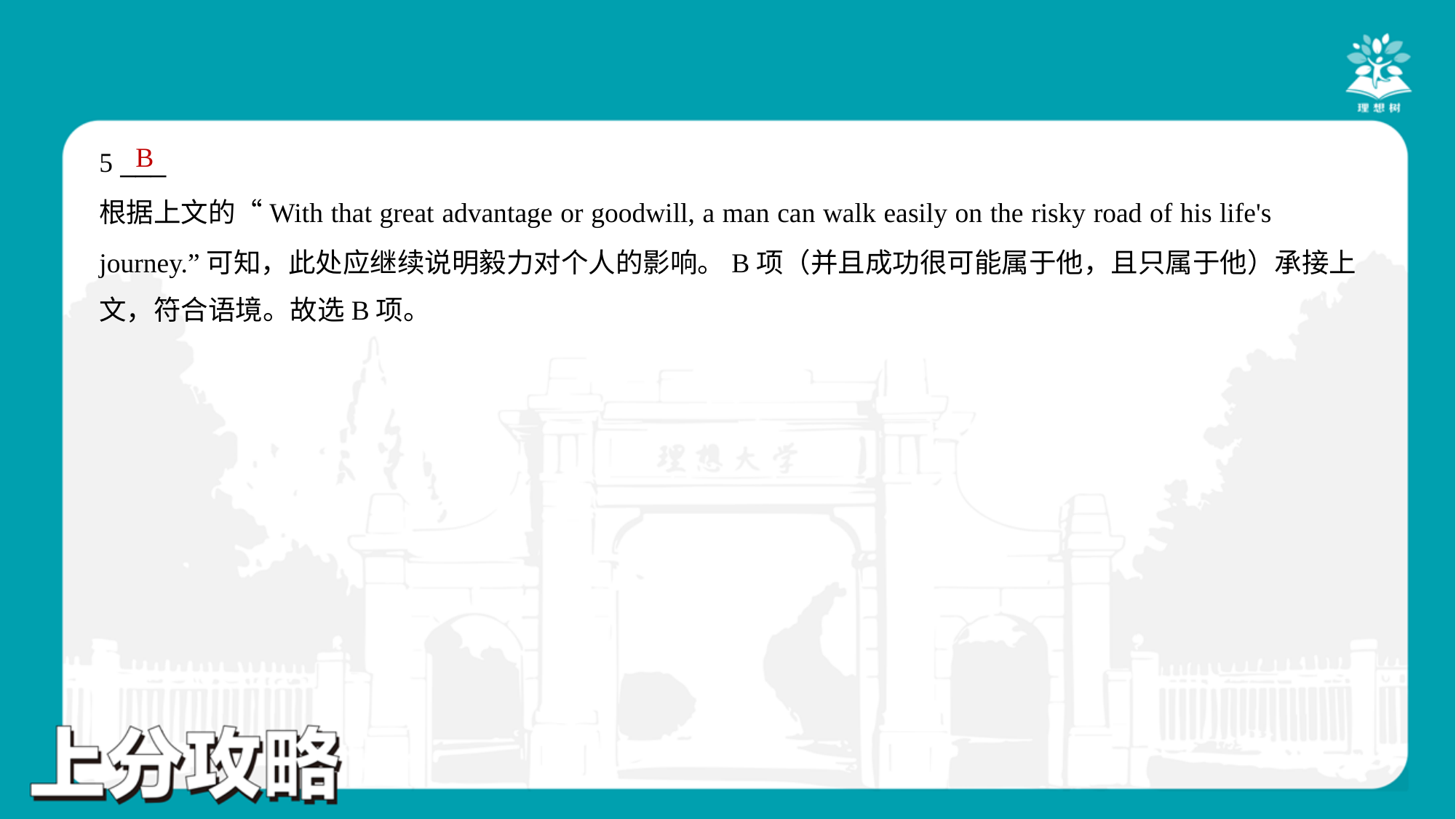

B
5 ___
根据上文的“With that great advantage or goodwill, a man can walk easily on the risky road of his life's
journey.”可知，此处应继续说明毅力对个人的影响。B项（并且成功很可能属于他，且只属于他）承接上
文，符合语境。故选B项。